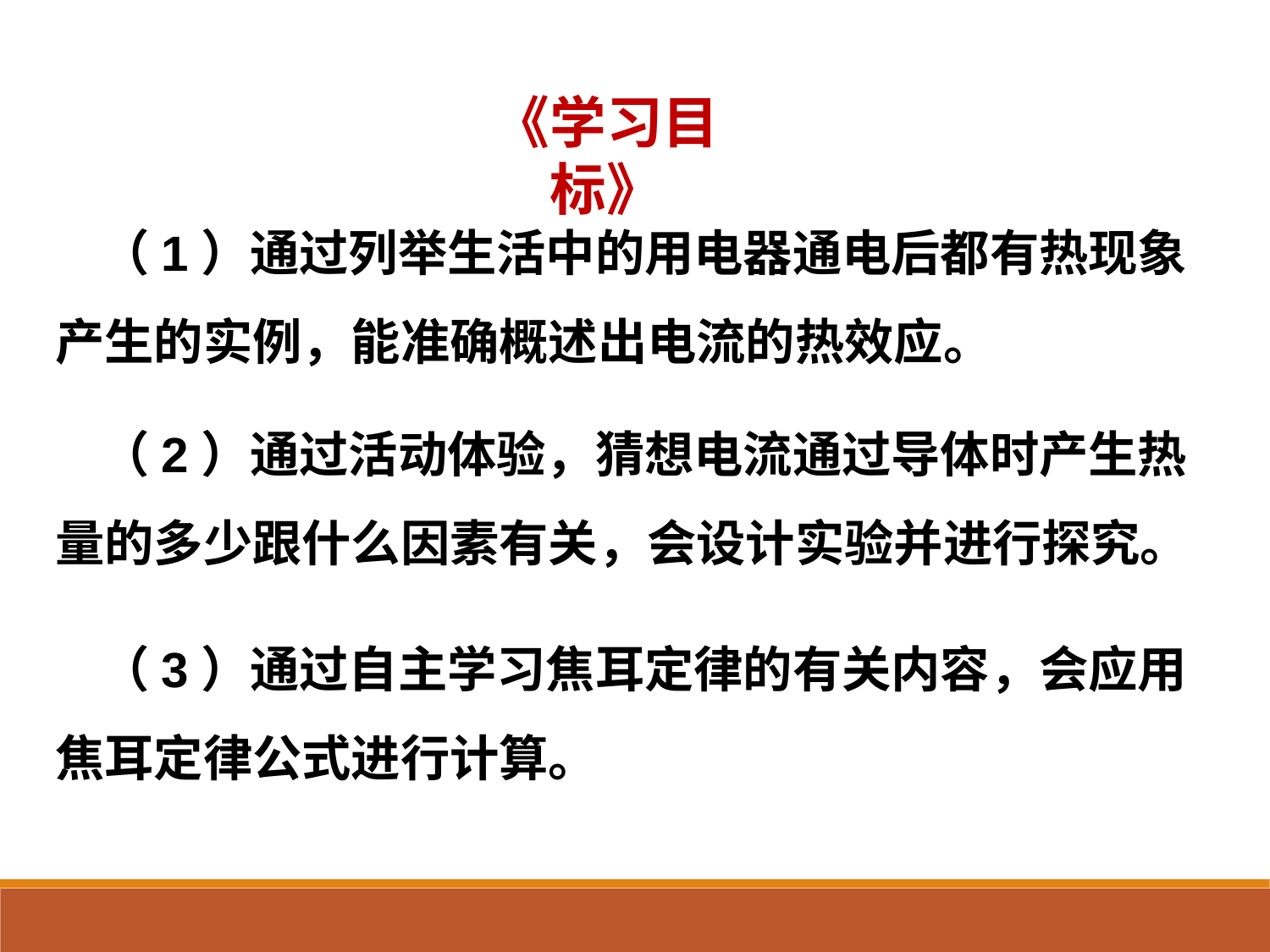

《学习目标》
   （1）通过列举生活中的用电器通电后都有热现象产生的实例，能准确概述出电流的热效应。
   （2）通过活动体验，猜想电流通过导体时产生热量的多少跟什么因素有关，会设计实验并进行探究。
   （3）通过自主学习焦耳定律的有关内容，会应用焦耳定律公式进行计算。